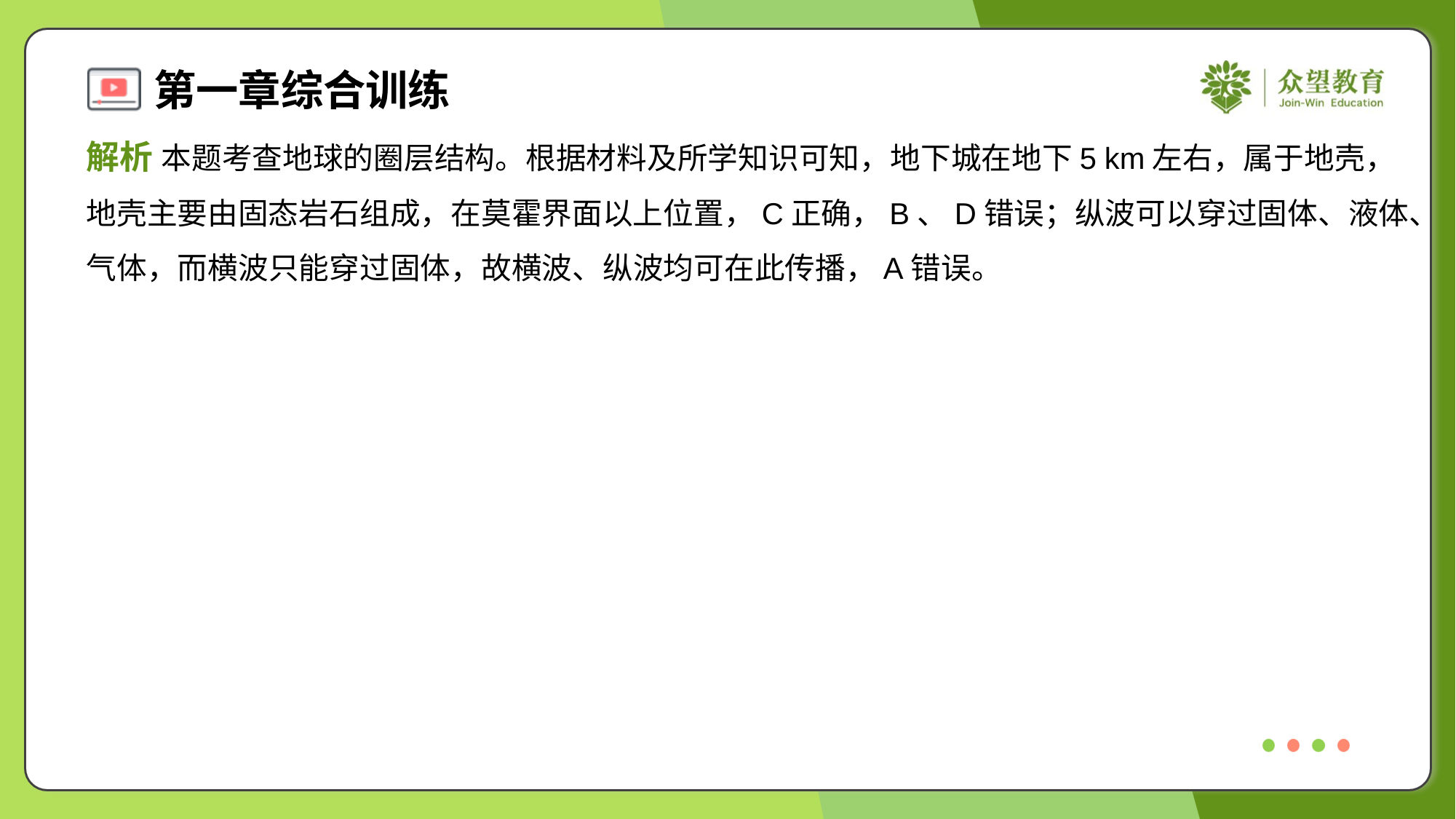

解析 本题考查地球的圈层结构。根据材料及所学知识可知，地下城在地下5 km左右，属于地壳，
地壳主要由固态岩石组成，在莫霍界面以上位置，C正确，B、D错误；纵波可以穿过固体、液体、
气体，而横波只能穿过固体，故横波、纵波均可在此传播，A错误。